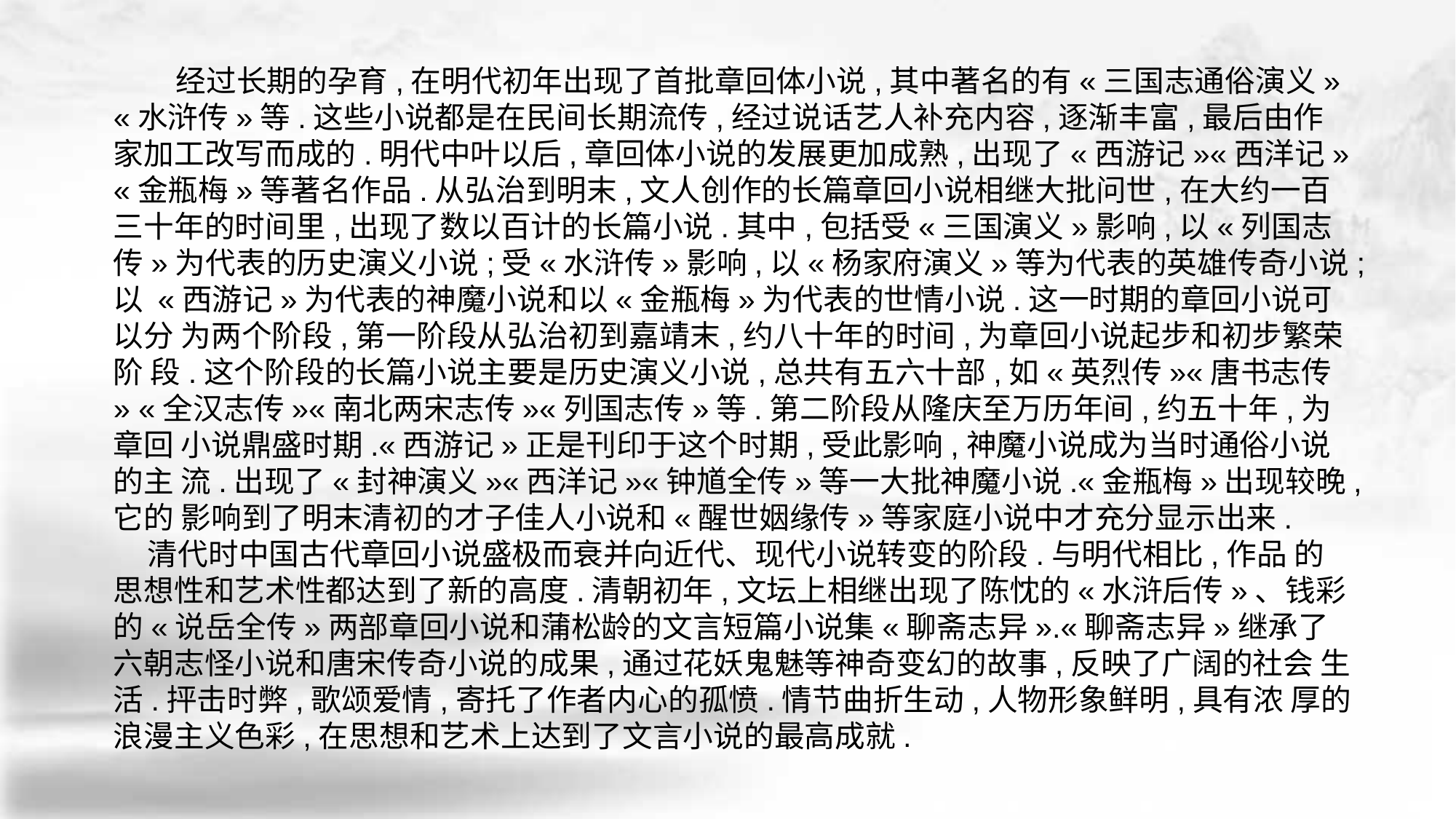

经过长期的孕育,在明代初年出现了首批章回体小说,其中著名的有«三国志通俗演义» «水浒传»等.这些小说都是在民间长期流传,经过说话艺人补充内容,逐渐丰富,最后由作 家加工改写而成的.明代中叶以后,章回体小说的发展更加成熟,出现了«西游记»«西洋记» «金瓶梅»等著名作品.从弘治到明末,文人创作的长篇章回小说相继大批问世,在大约一百 三十年的时间里,出现了数以百计的长篇小说.其中,包括受«三国演义»影响,以«列国志 传»为代表的历史演义小说;受«水浒传»影响,以«杨家府演义»等为代表的英雄传奇小说;以 «西游记»为代表的神魔小说和以«金瓶梅»为代表的世情小说.这一时期的章回小说可以分 为两个阶段,第一阶段从弘治初到嘉靖末,约八十年的时间,为章回小说起步和初步繁荣阶 段.这个阶段的长篇小说主要是历史演义小说,总共有五六十部,如«英烈传»«唐书志传» «全汉志传»«南北两宋志传»«列国志传»等.第二阶段从隆庆至万历年间,约五十年,为章回 小说鼎盛时期.«西游记»正是刊印于这个时期,受此影响,神魔小说成为当时通俗小说的主 流.出现了«封神演义»«西洋记»«钟馗全传»等一大批神魔小说.«金瓶梅»出现较晚,它的 影响到了明末清初的才子佳人小说和«醒世姻缘传»等家庭小说中才充分显示出来.
    清代时中国古代章回小说盛极而衰并向近代、现代小说转变的阶段.与明代相比,作品 的思想性和艺术性都达到了新的高度.清朝初年,文坛上相继出现了陈忱的«水浒后传»、钱彩的«说岳全传»两部章回小说和蒲松龄的文言短篇小说集«聊斋志异».«聊斋志异»继承了 六朝志怪小说和唐宋传奇小说的成果,通过花妖鬼魅等神奇变幻的故事,反映了广阔的社会 生活.抨击时弊,歌颂爱情,寄托了作者内心的孤愤.情节曲折生动,人物形象鲜明,具有浓 厚的浪漫主义色彩,在思想和艺术上达到了文言小说的最高成就.